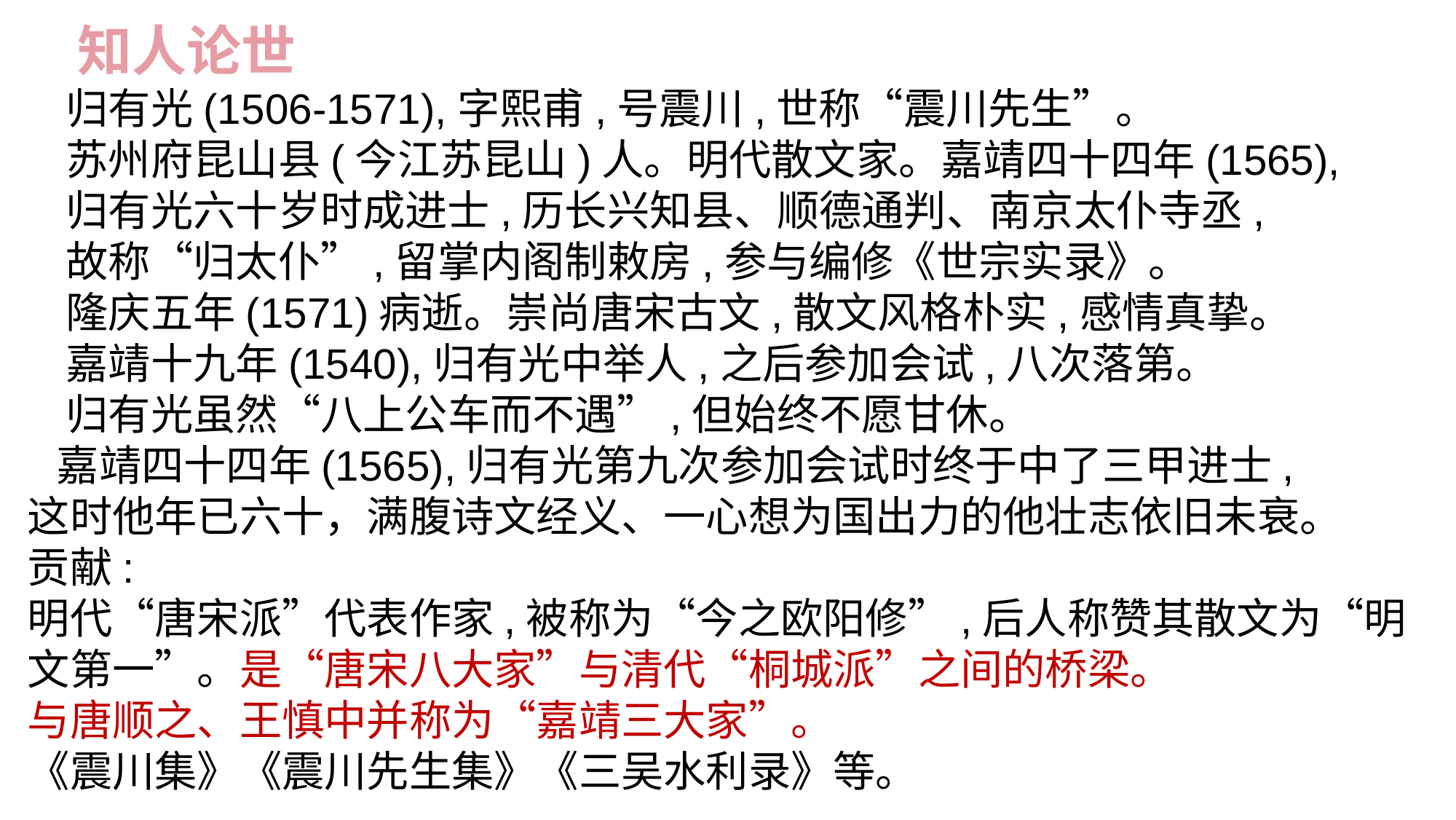

知人论世
   归有光(1506-1571),字熙甫,号震川,世称“震川先生”。
   苏州府昆山县(今江苏昆山)人。明代散文家。嘉靖四十四年(1565),
   归有光六十岁时成进士,历长兴知县、顺德通判、南京太仆寺丞,
   故称“归太仆”,留掌内阁制敕房,参与编修《世宗实录》。
   隆庆五年(1571)病逝。崇尚唐宋古文,散文风格朴实,感情真挚。
   嘉靖十九年(1540),归有光中举人,之后参加会试,八次落第。
   归有光虽然“八上公车而不遇”,但始终不愿甘休。
  嘉靖四十四年(1565),归有光第九次参加会试时终于中了三甲进士,
这时他年已六十，满腹诗文经义、一心想为国出力的他壮志依旧未衰。
贡献:
明代“唐宋派”代表作家,被称为“今之欧阳修”,后人称赞其散文为“明文第一”。是“唐宋八大家”与清代“桐城派”之间的桥梁。
与唐顺之、王慎中并称为“嘉靖三大家”。
《震川集》《震川先生集》《三吴水利录》等。